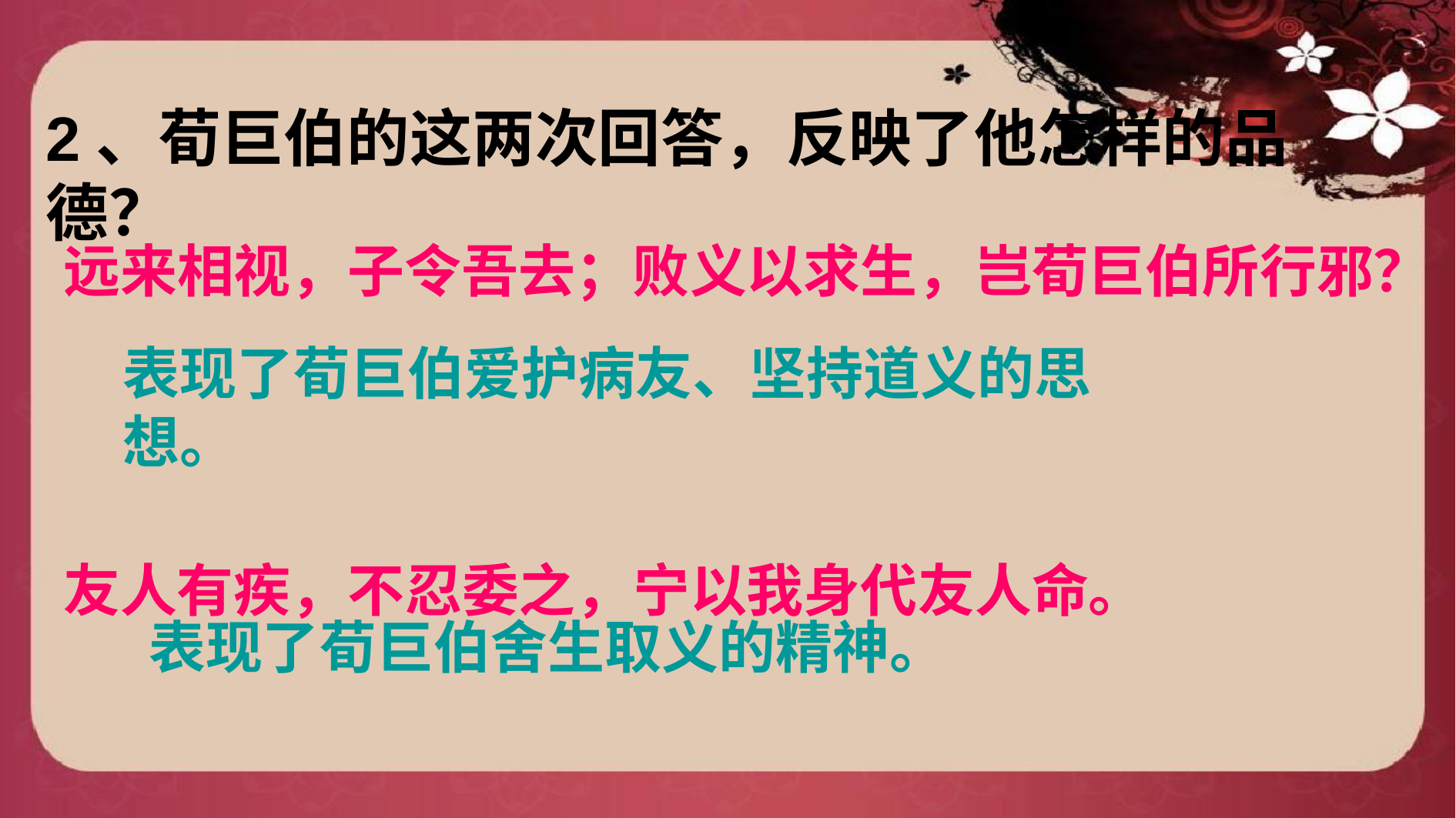

2、荀巨伯的这两次回答，反映了他怎样的品德？
远来相视，子令吾去；败义以求生，岂荀巨伯所行邪？

友人有疾，不忍委之，宁以我身代友人命。

表现了荀巨伯爱护病友、坚持道义的思想。
表现了荀巨伯舍生取义的精神。